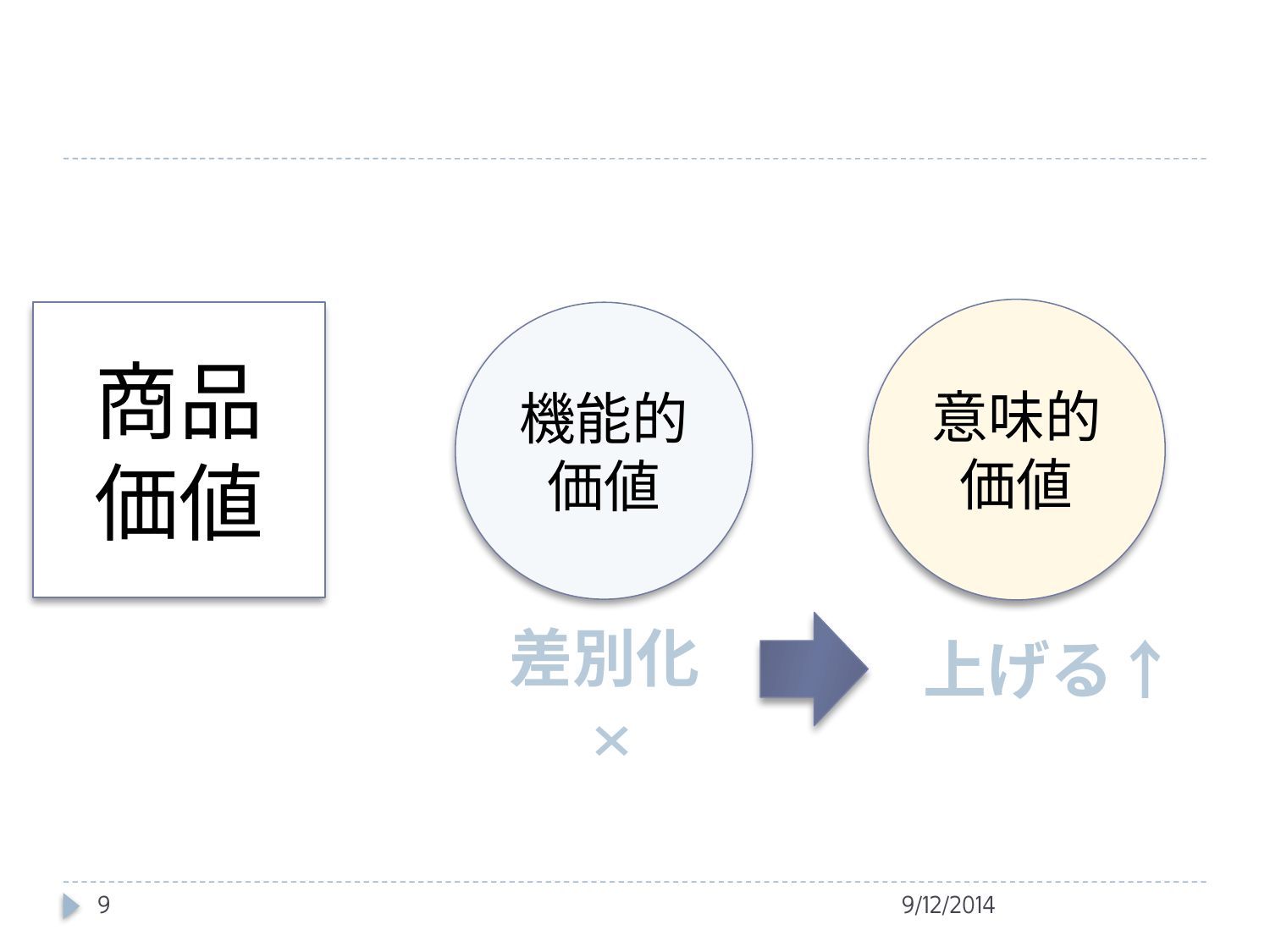

#

　　　　　　　　＝　　　　　　　     ＋
意味的
価値
商品
価値
機能的
価値
差別化×

上げる↑
9
9/12/2014